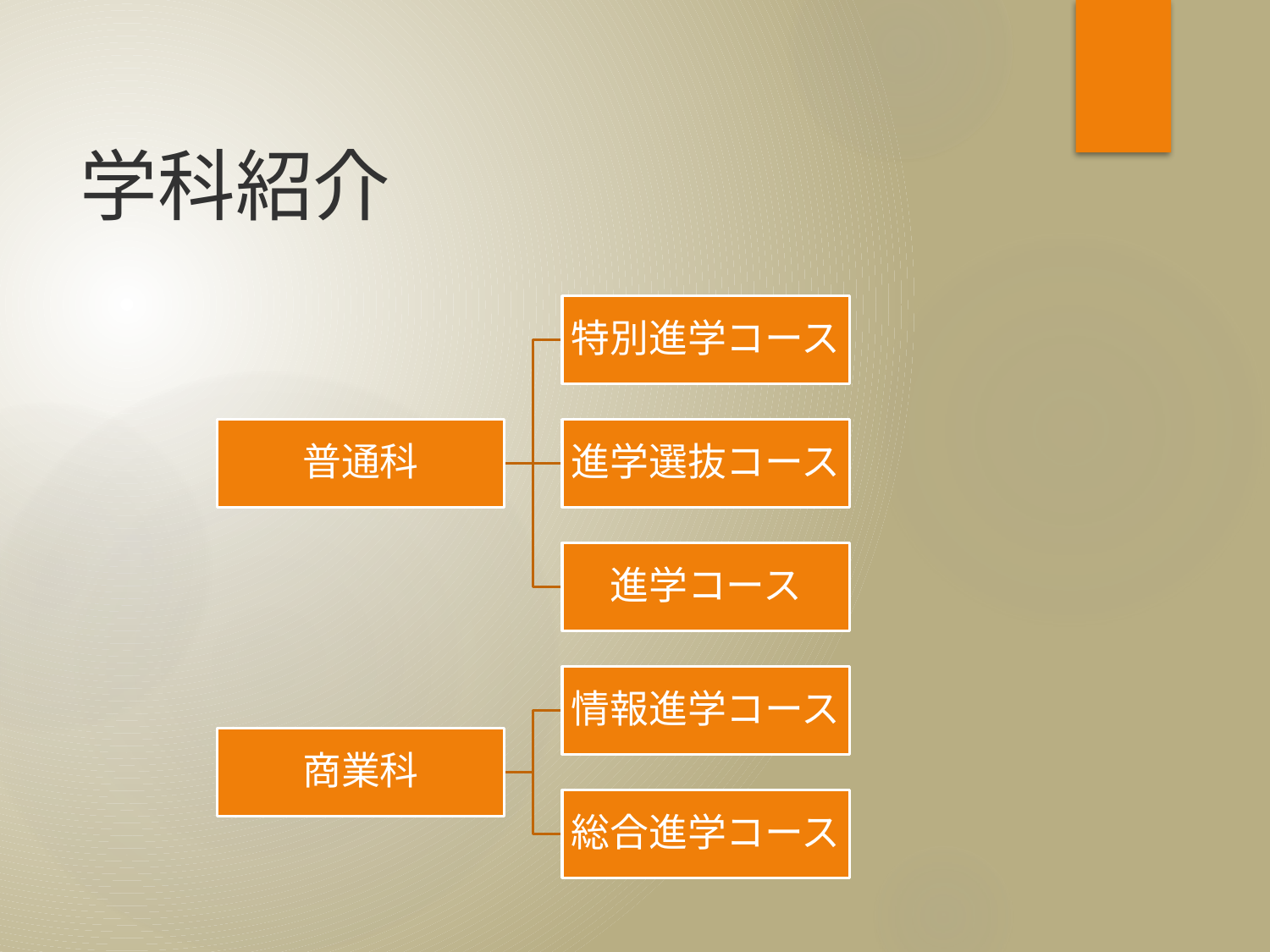

# 学科紹介
普通科
特別進学コース
進学選抜コース
進学コース
商業科
情報進学コース
総合進学コース